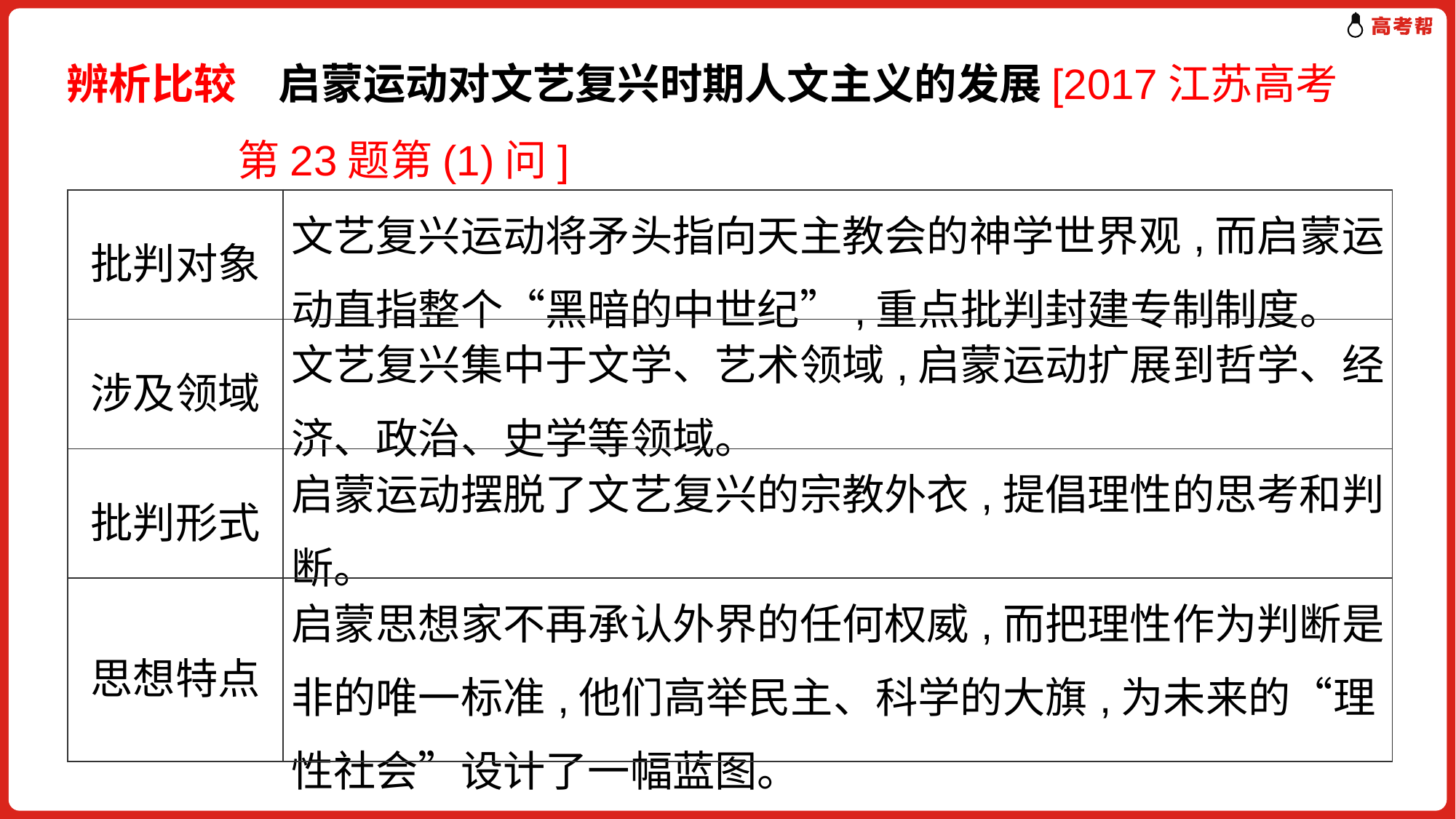

辨析比较　启蒙运动对文艺复兴时期人文主义的发展[2017江苏高考
                 第23题第(1)问]
| 批判对象 | 文艺复兴运动将矛头指向天主教会的神学世界观,而启蒙运动直指整个“黑暗的中世纪”,重点批判封建专制制度。 |
| --- | --- |
| 涉及领域 | 文艺复兴集中于文学、艺术领域,启蒙运动扩展到哲学、经济、政治、史学等领域。 |
| 批判形式 | 启蒙运动摆脱了文艺复兴的宗教外衣,提倡理性的思考和判断。 |
| 思想特点 | 启蒙思想家不再承认外界的任何权威,而把理性作为判断是非的唯一标准,他们高举民主、科学的大旗,为未来的“理性社会”设计了一幅蓝图。 |